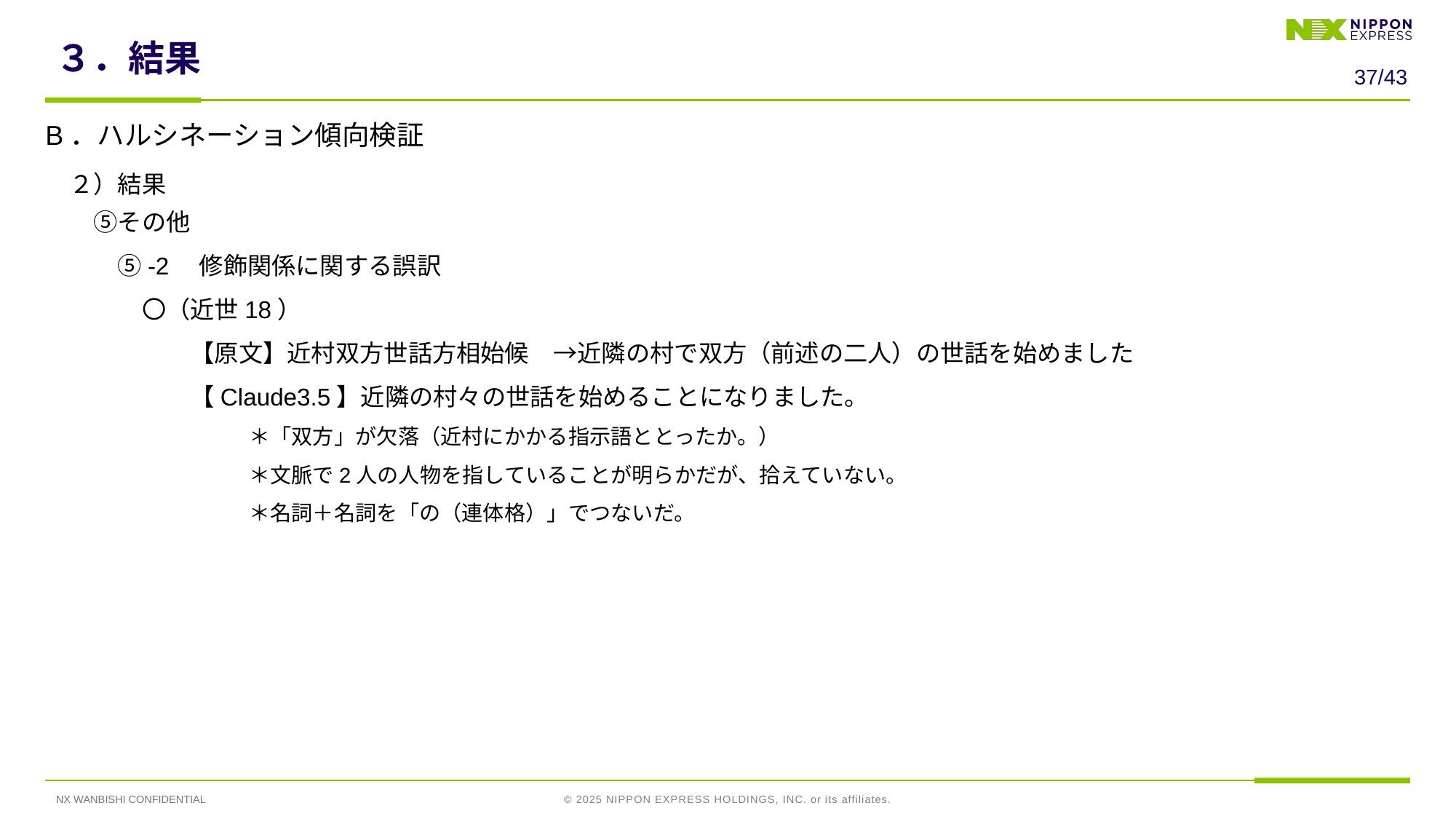

# ３．結果
37/43
B．ハルシネーション傾向検証
　２）結果
　　⑤その他
　　　⑤-2　修飾関係に関する誤訳
　　　　〇（近世18）
　　　　　　【原文】近村双方世話方相始候　→近隣の村で双方（前述の二人）の世話を始めました
　　　　　　【Claude3.5】近隣の村々の世話を始めることになりました。
＊「双方」が欠落（近村にかかる指示語ととったか。）
＊文脈で2人の人物を指していることが明らかだが、拾えていない。
＊名詞＋名詞を「の（連体格）」でつないだ。

NX WANBISHI CONFIDENTIAL